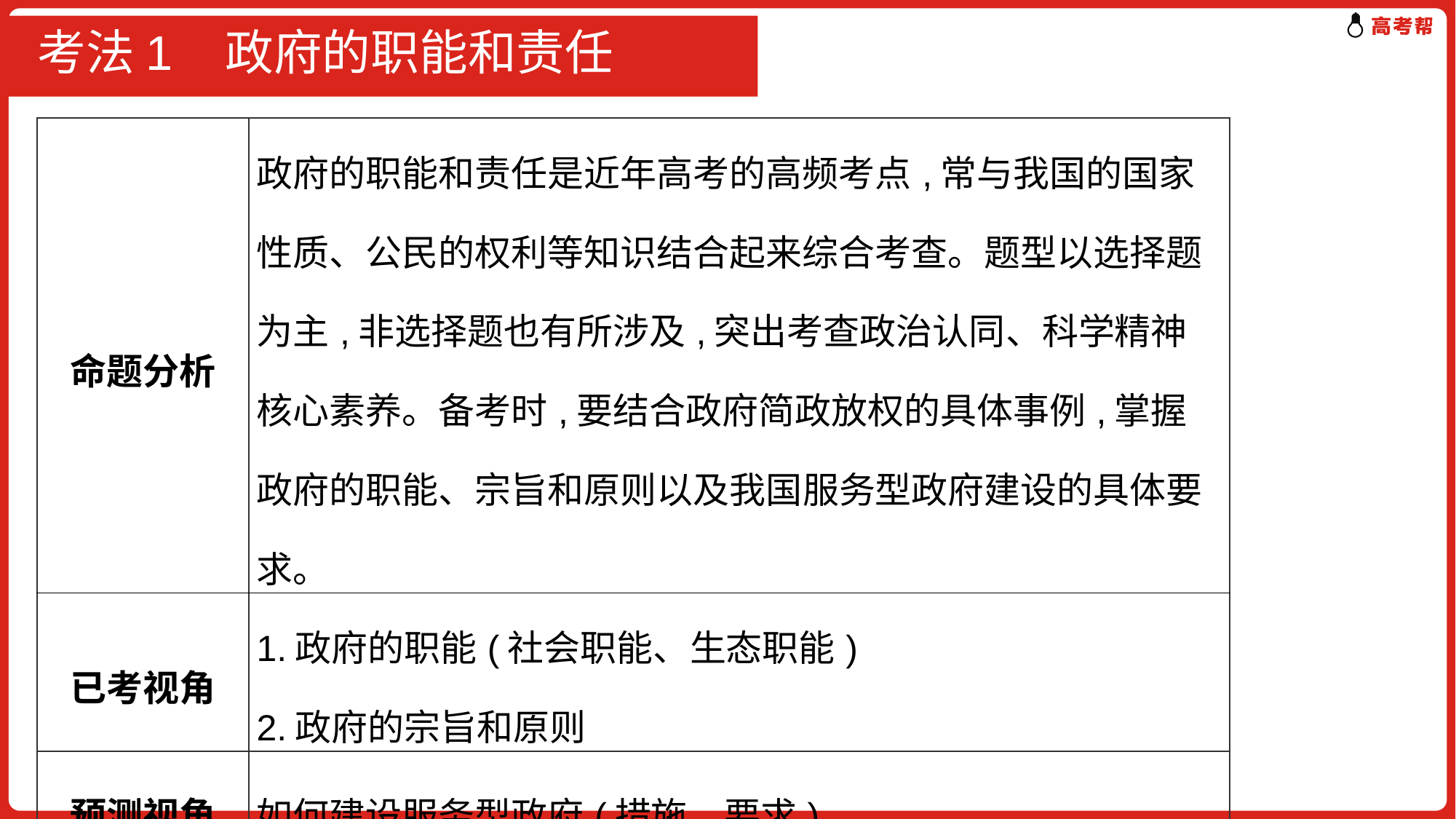

# 考法1   政府的职能和责任
| 命题分析 | 政府的职能和责任是近年高考的高频考点,常与我国的国家性质、公民的权利等知识结合起来综合考查。题型以选择题为主,非选择题也有所涉及,突出考查政治认同、科学精神核心素养。备考时,要结合政府简政放权的具体事例,掌握政府的职能、宗旨和原则以及我国服务型政府建设的具体要求。 |
| --- | --- |
| 已考视角 | 1.政府的职能(社会职能、生态职能) 2.政府的宗旨和原则 |
| 预测视角 | 如何建设服务型政府(措施、要求) |